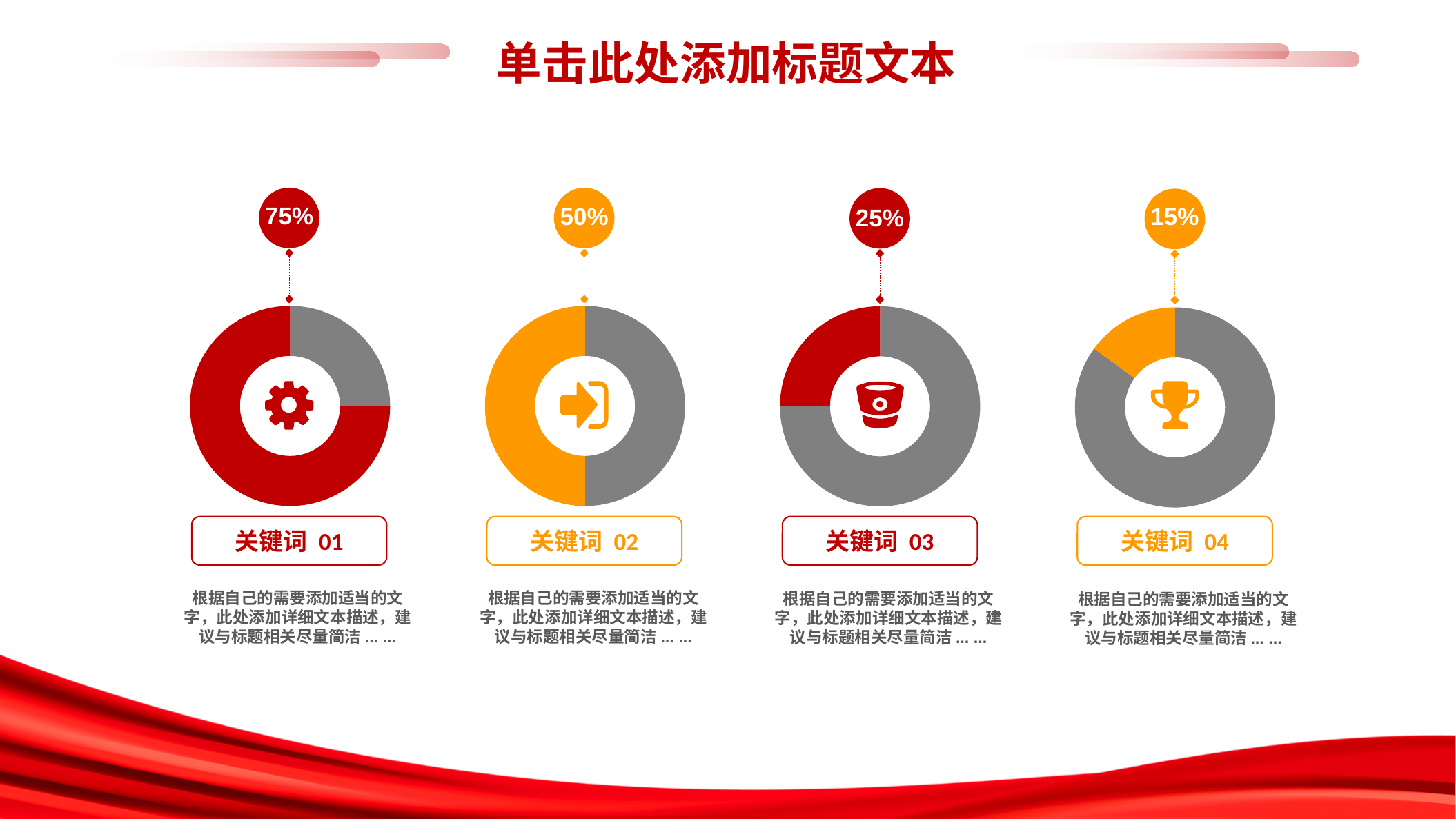

单击此处添加标题文本

75%
50%
15%

### Chart

| Category |  |
|---|---|

### Chart

| Category |  |
|---|---|
25%

### Chart

| Category |  |
|---|---|

### Chart

| Category |  |
|---|---|

关键词 01
关键词 02
关键词 03
关键词 04
根据自己的需要添加适当的文字，此处添加详细文本描述，建议与标题相关尽量简洁... ...
根据自己的需要添加适当的文字，此处添加详细文本描述，建议与标题相关尽量简洁... ...
根据自己的需要添加适当的文字，此处添加详细文本描述，建议与标题相关尽量简洁... ...
根据自己的需要添加适当的文字，此处添加详细文本描述，建议与标题相关尽量简洁... ...